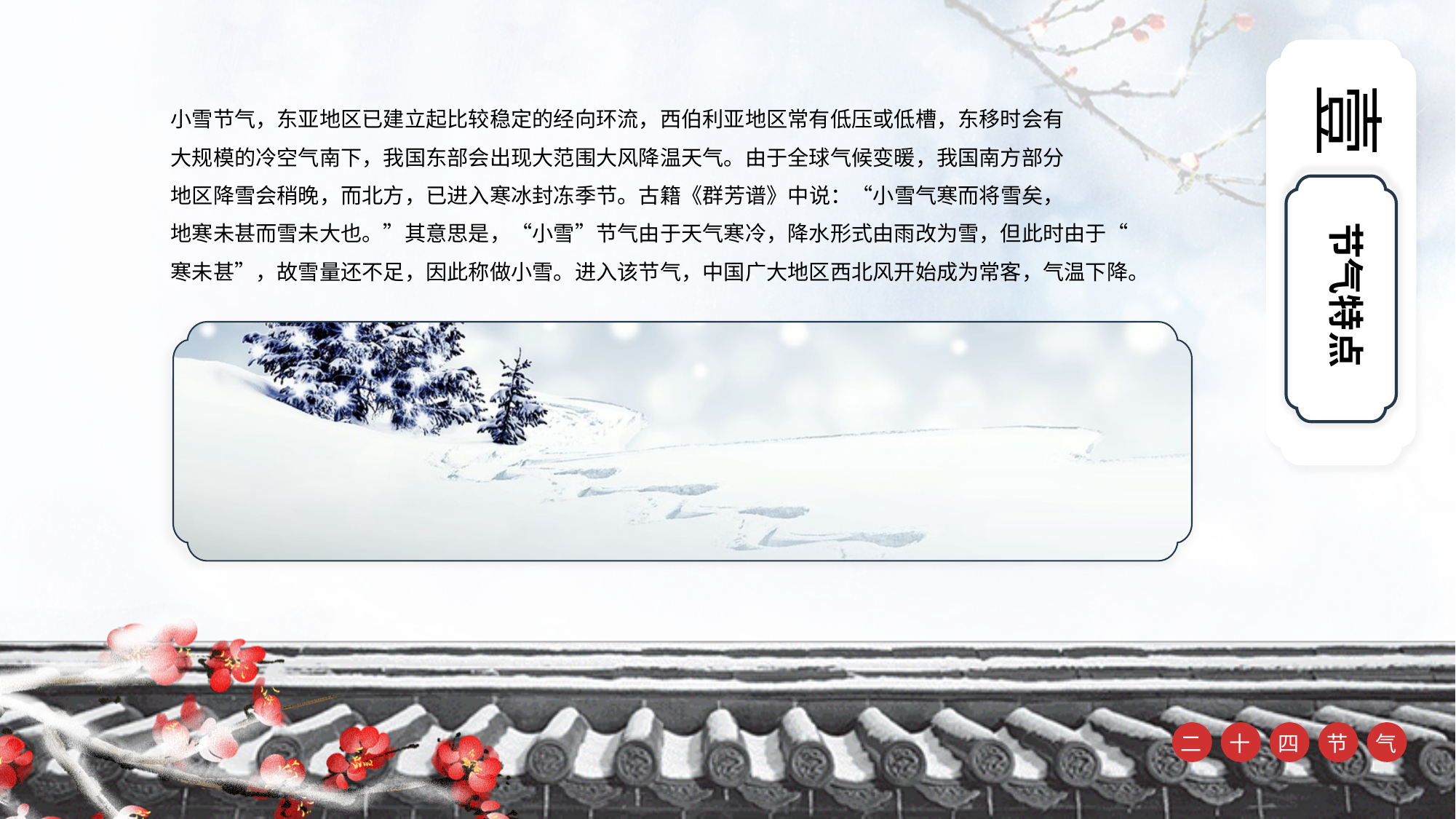

壹

节气特点
小雪节气，东亚地区已建立起比较稳定的经向环流，西伯利亚地区常有低压或低槽，东移时会有
大规模的冷空气南下，我国东部会出现大范围大风降温天气。由于全球气候变暖，我国南方部分
地区降雪会稍晚，而北方，已进入寒冰封冻季节。古籍《群芳谱》中说：“小雪气寒而将雪矣，
地寒未甚而雪未大也。”其意思是，“小雪”节气由于天气寒冷，降水形式由雨改为雪，但此时由于“
寒未甚”，故雪量还不足，因此称做小雪。进入该节气，中国广大地区西北风开始成为常客，气温下降。